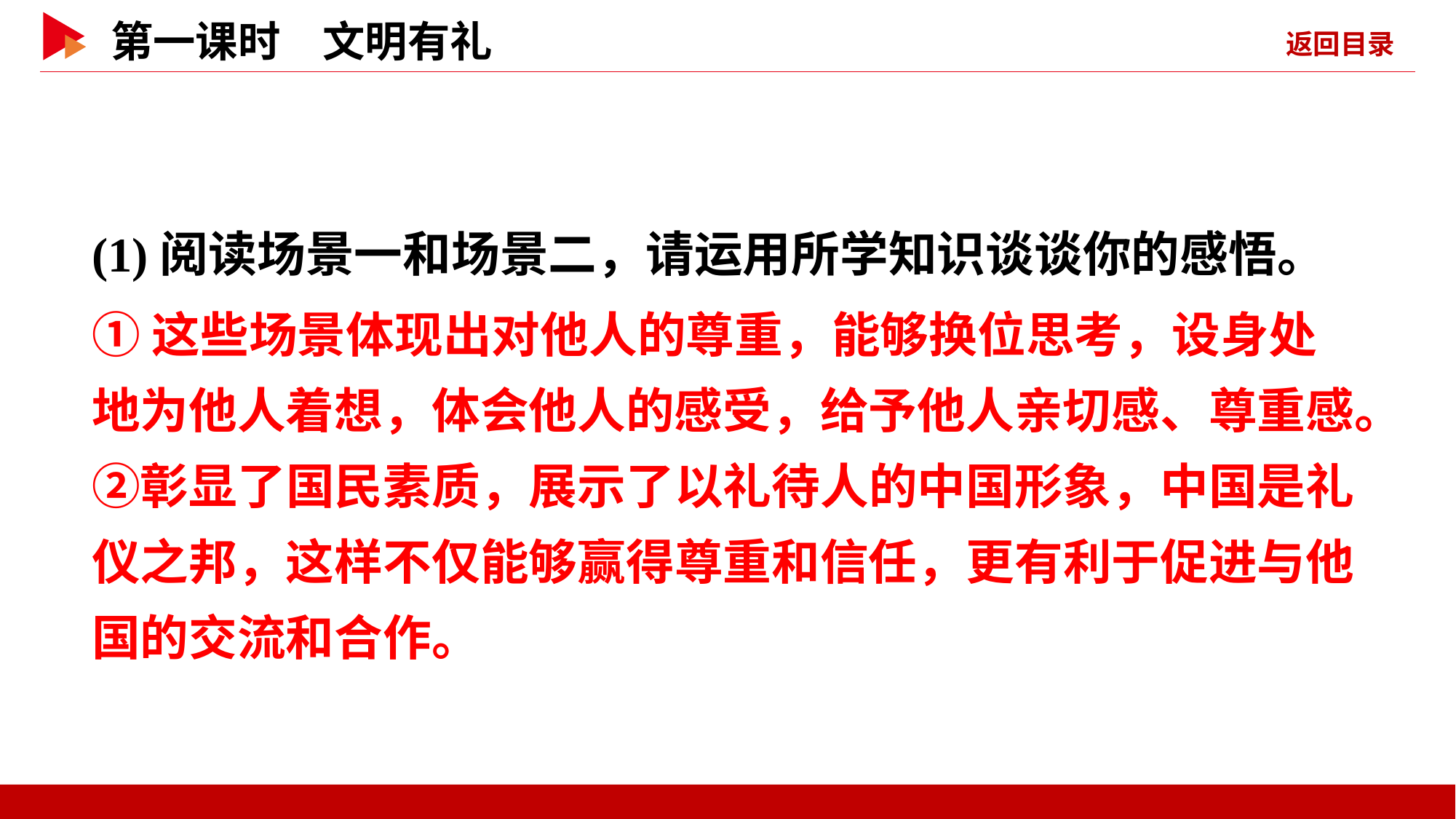

(1)阅读场景一和场景二，请运用所学知识谈谈你的感悟。
①这些场景体现出对他人的尊重，能够换位思考，设身处地为他人着想，体会他人的感受，给予他人亲切感、尊重感。②彰显了国民素质，展示了以礼待人的中国形象，中国是礼仪之邦，这样不仅能够赢得尊重和信任，更有利于促进与他国的交流和合作。